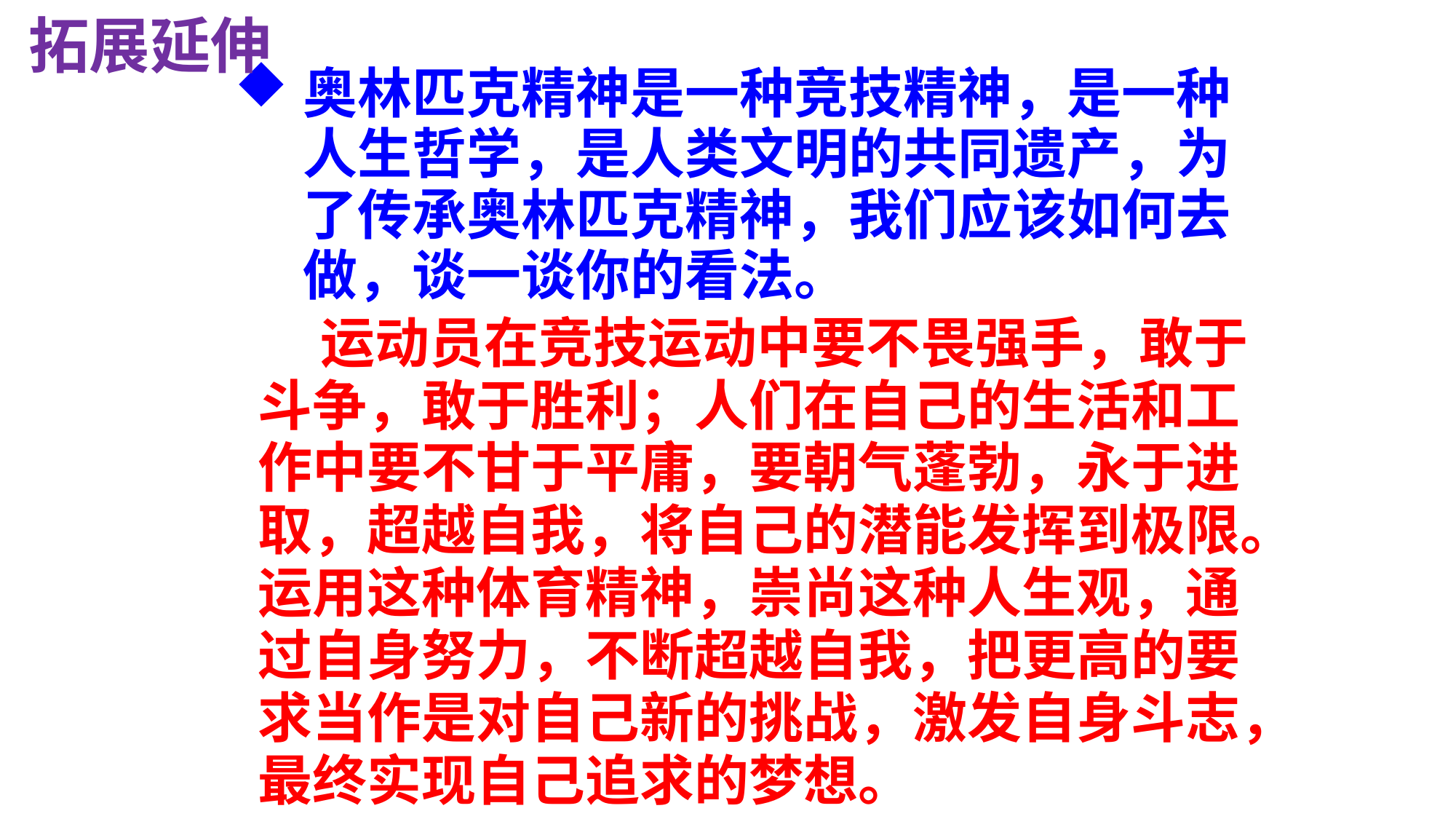

拓展延伸
奥林匹克精神是一种竞技精神，是一种人生哲学，是人类文明的共同遗产，为了传承奥林匹克精神，我们应该如何去做，谈一谈你的看法。
    运动员在竞技运动中要不畏强手，敢于斗争，敢于胜利；人们在自己的生活和工作中要不甘于平庸，要朝气蓬勃，永于进取，超越自我，将自己的潜能发挥到极限。运用这种体育精神，崇尚这种人生观，通过自身努力，不断超越自我，把更高的要求当作是对自己新的挑战，激发自身斗志，最终实现自己追求的梦想。